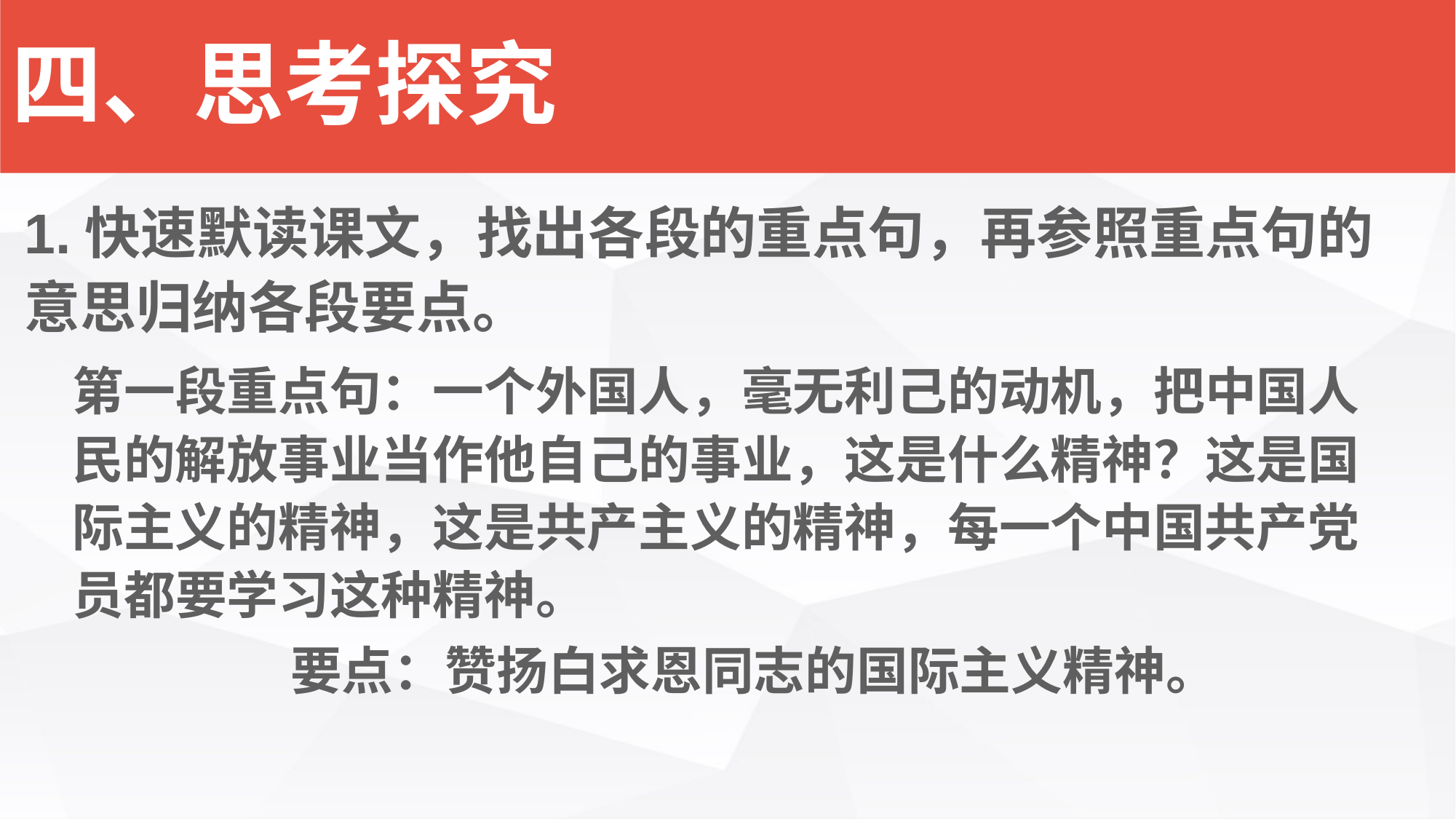

四、思考探究
1.快速默读课文，找出各段的重点句，再参照重点句的意思归纳各段要点。
第一段重点句：一个外国人，毫无利己的动机，把中国人民的解放事业当作他自己的事业，这是什么精神？这是国际主义的精神，这是共产主义的精神，每一个中国共产党员都要学习这种精神。
要点：赞扬白求恩同志的国际主义精神。